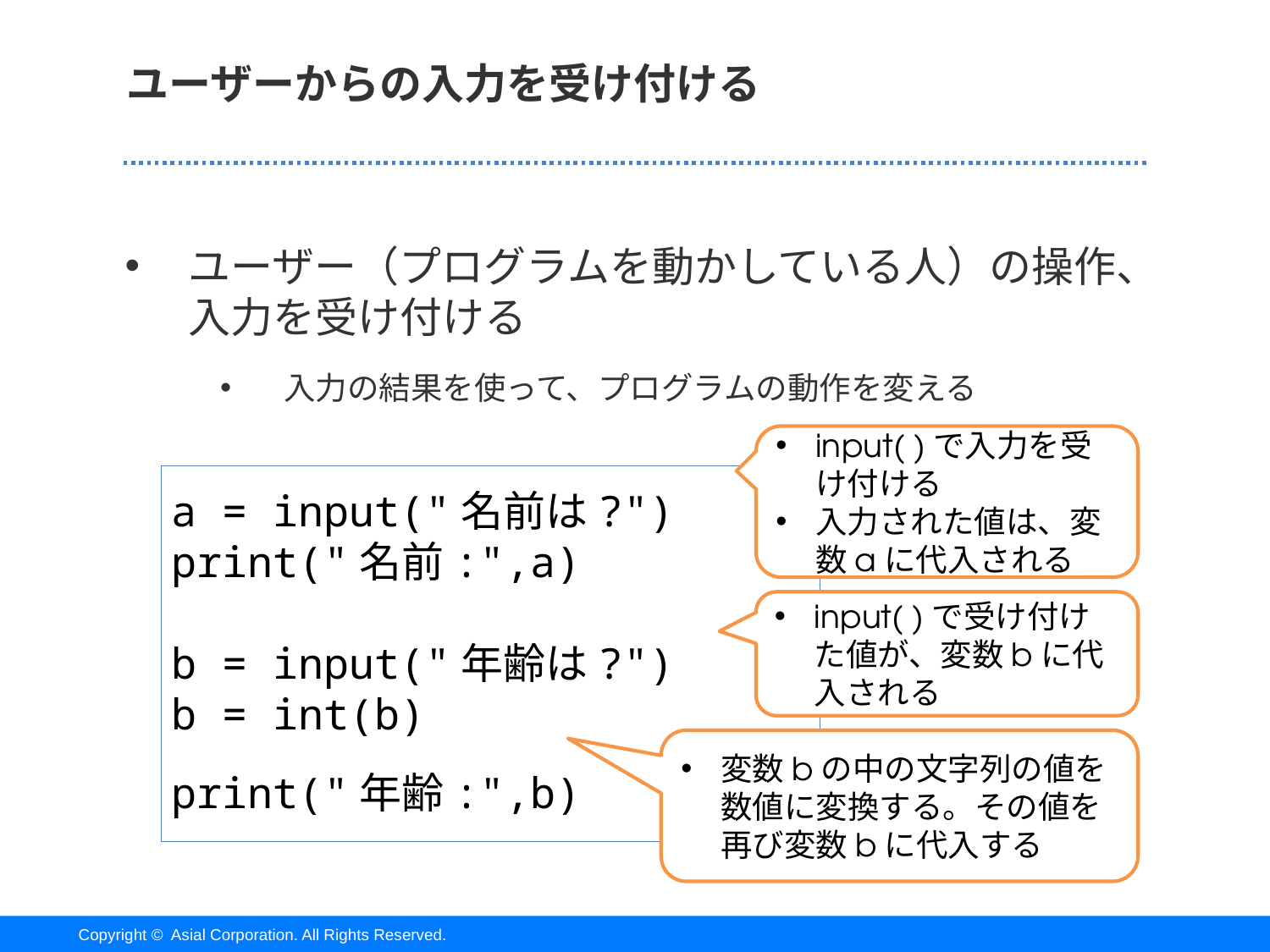

# ユーザーからの入力を受け付ける
ユーザー（プログラムを動かしている人）の操作、入力を受け付ける
入力の結果を使って、プログラムの動作を変える
input( )で入力を受け付ける
入力された値は、変数aに代入される
a = input("名前は?")
print("名前:",a)

b = input("年齢は?")
b = int(b)
print("年齢:",b)
input( )で受け付けた値が、変数bに代入される
変数bの中の文字列の値を数値に変換する。その値を再び変数bに代入する